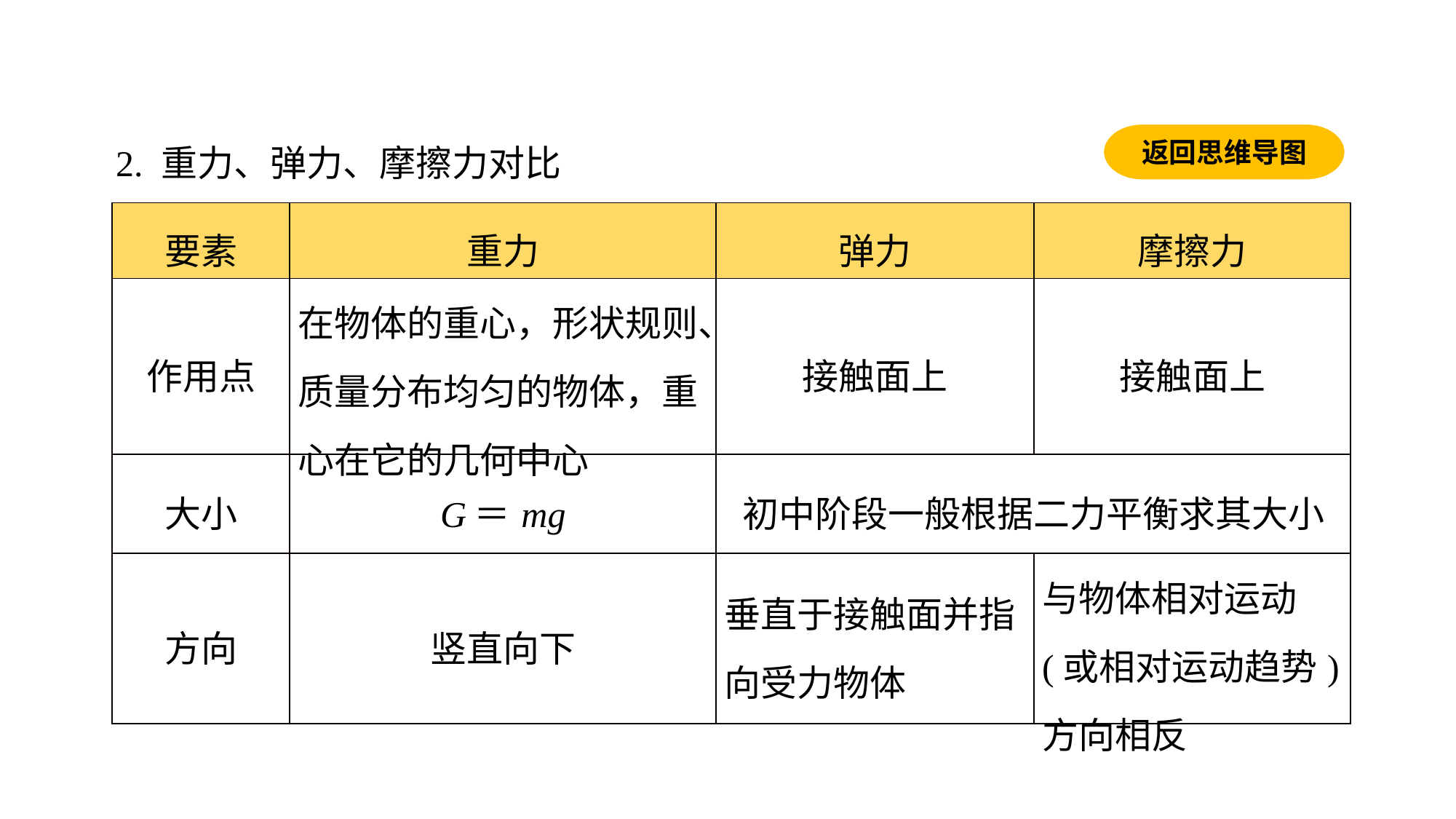

返回思维导图
2. 重力、弹力、摩擦力对比
| 要素 | 重力 | 弹力 | 摩擦力 |
| --- | --- | --- | --- |
| 作用点 | 在物体的重心，形状规则、质量分布均匀的物体，重心在它的几何中心 | 接触面上 | 接触面上 |
| 大小 | G＝mg | 初中阶段一般根据二力平衡求其大小 |  |
| 方向 | 竖直向下 | 垂直于接触面并指向受力物体 | 与物体相对运动(或相对运动趋势)方向相反 |